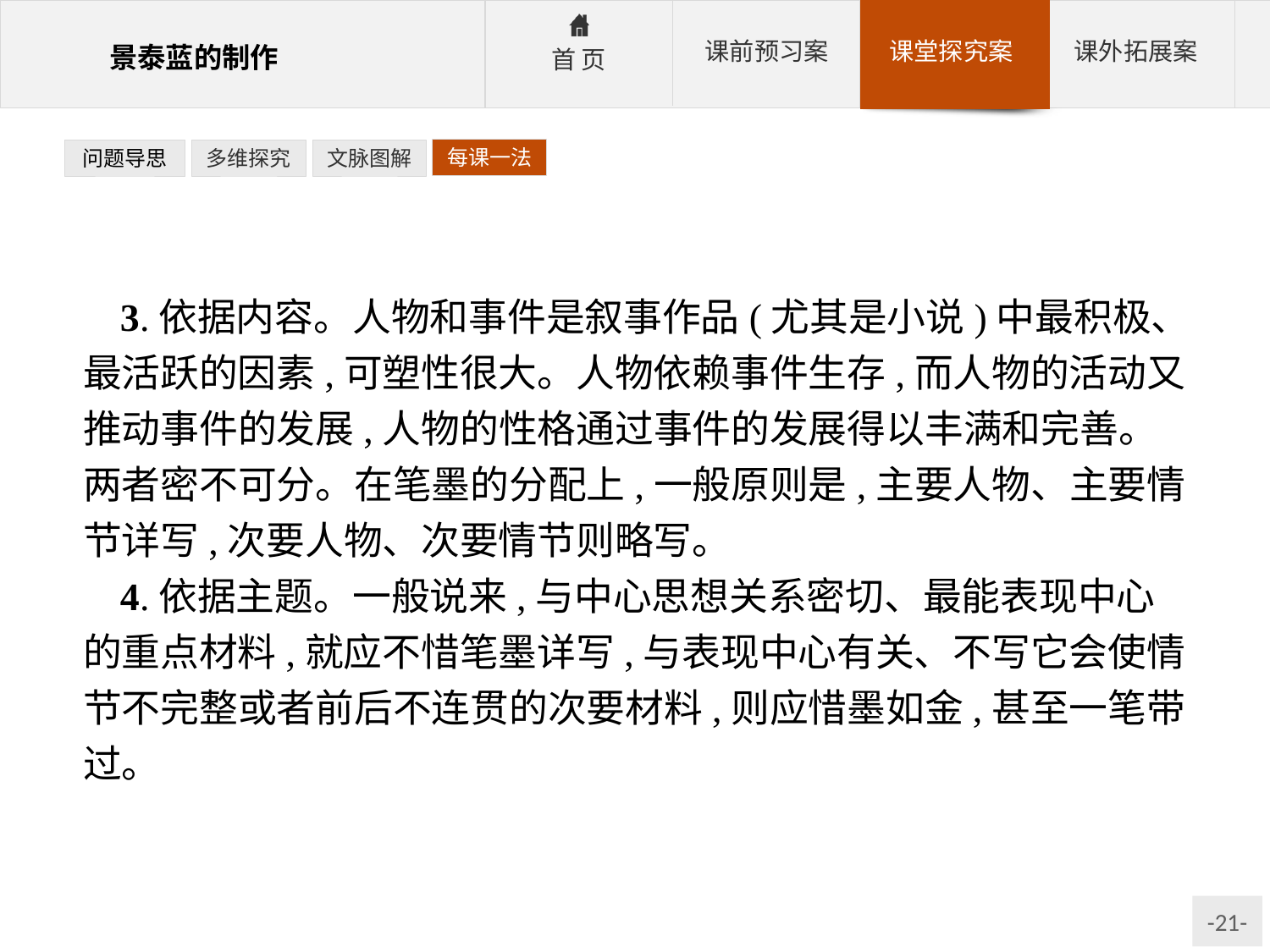

每课一法
问题导思
多维探究
文脉图解
3.依据内容。人物和事件是叙事作品(尤其是小说)中最积极、最活跃的因素,可塑性很大。人物依赖事件生存,而人物的活动又推动事件的发展,人物的性格通过事件的发展得以丰满和完善。两者密不可分。在笔墨的分配上,一般原则是,主要人物、主要情节详写,次要人物、次要情节则略写。
4.依据主题。一般说来,与中心思想关系密切、最能表现中心的重点材料,就应不惜笔墨详写,与表现中心有关、不写它会使情节不完整或者前后不连贯的次要材料,则应惜墨如金,甚至一笔带过。